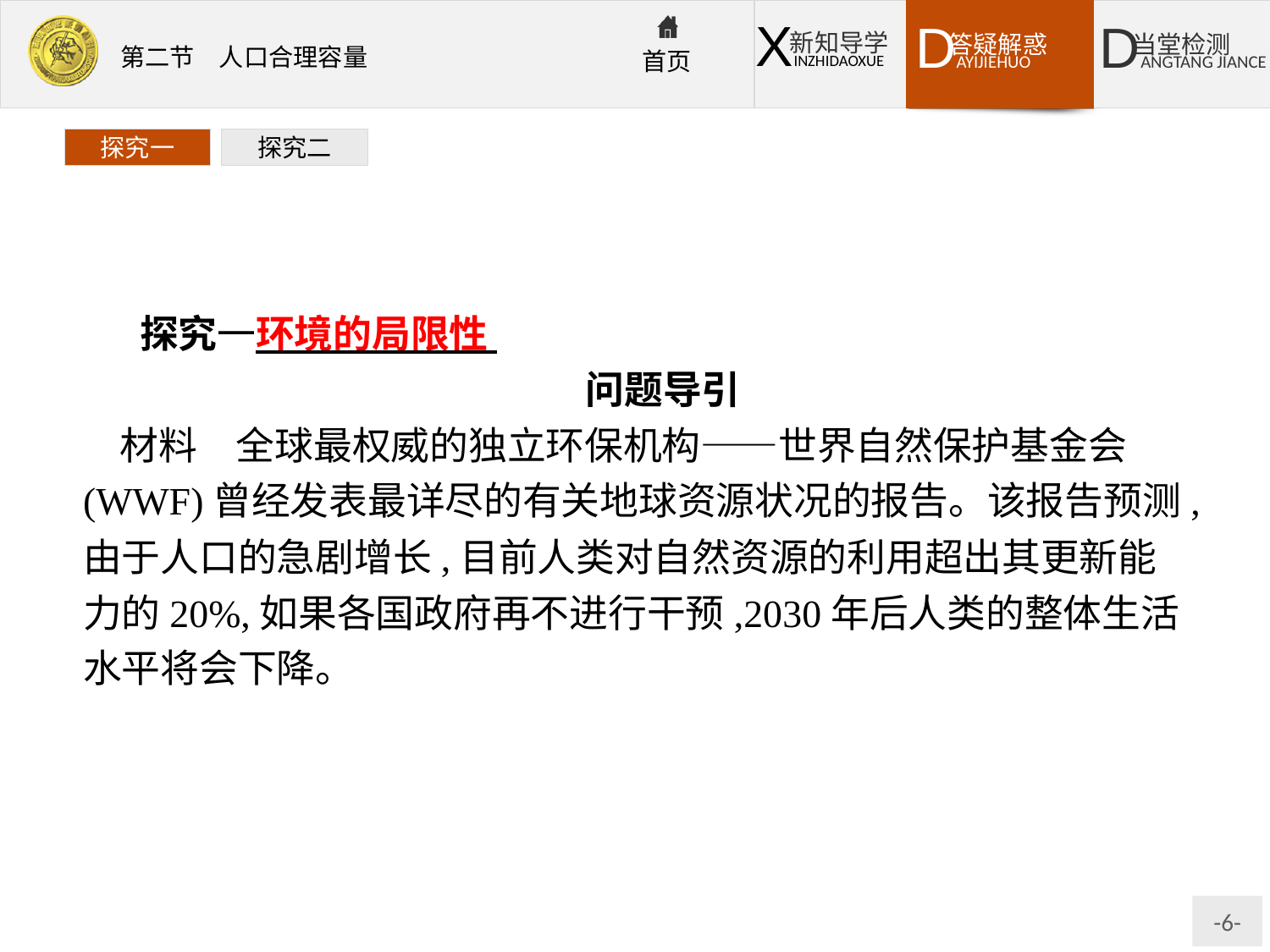

探究一
探究二
探究一环境的局限性
问题导引
材料　全球最权威的独立环保机构——世界自然保护基金会(WWF)曾经发表最详尽的有关地球资源状况的报告。该报告预测,由于人口的急剧增长,目前人类对自然资源的利用超出其更新能力的20%,如果各国政府再不进行干预,2030年后人类的整体生活水平将会下降。